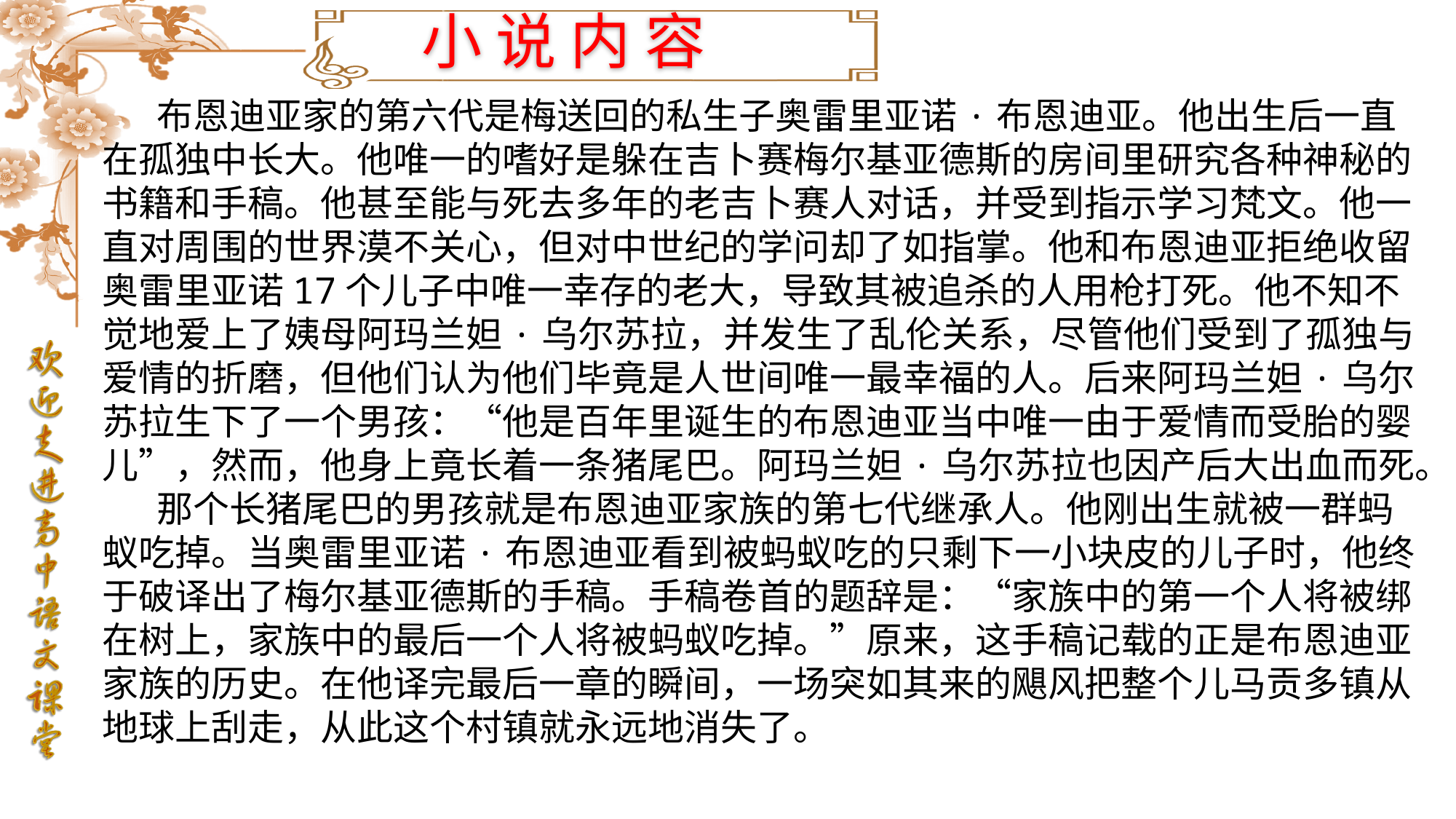

小 说 内 容
布恩迪亚家的第六代是梅送回的私生子奥雷里亚诺·布恩迪亚。他出生后一直在孤独中长大。他唯一的嗜好是躲在吉卜赛梅尔基亚德斯的房间里研究各种神秘的书籍和手稿。他甚至能与死去多年的老吉卜赛人对话，并受到指示学习梵文。他一直对周围的世界漠不关心，但对中世纪的学问却了如指掌。他和布恩迪亚拒绝收留奥雷里亚诺17个儿子中唯一幸存的老大，导致其被追杀的人用枪打死。他不知不觉地爱上了姨母阿玛兰妲·乌尔苏拉，并发生了乱伦关系，尽管他们受到了孤独与爱情的折磨，但他们认为他们毕竟是人世间唯一最幸福的人。后来阿玛兰妲·乌尔苏拉生下了一个男孩：“他是百年里诞生的布恩迪亚当中唯一由于爱情而受胎的婴儿”，然而，他身上竟长着一条猪尾巴。阿玛兰妲·乌尔苏拉也因产后大出血而死。
那个长猪尾巴的男孩就是布恩迪亚家族的第七代继承人。他刚出生就被一群蚂蚁吃掉。当奥雷里亚诺·布恩迪亚看到被蚂蚁吃的只剩下一小块皮的儿子时，他终于破译出了梅尔基亚德斯的手稿。手稿卷首的题辞是：“家族中的第一个人将被绑在树上，家族中的最后一个人将被蚂蚁吃掉。”原来，这手稿记载的正是布恩迪亚家族的历史。在他译完最后一章的瞬间，一场突如其来的飓风把整个儿马贡多镇从地球上刮走，从此这个村镇就永远地消失了。